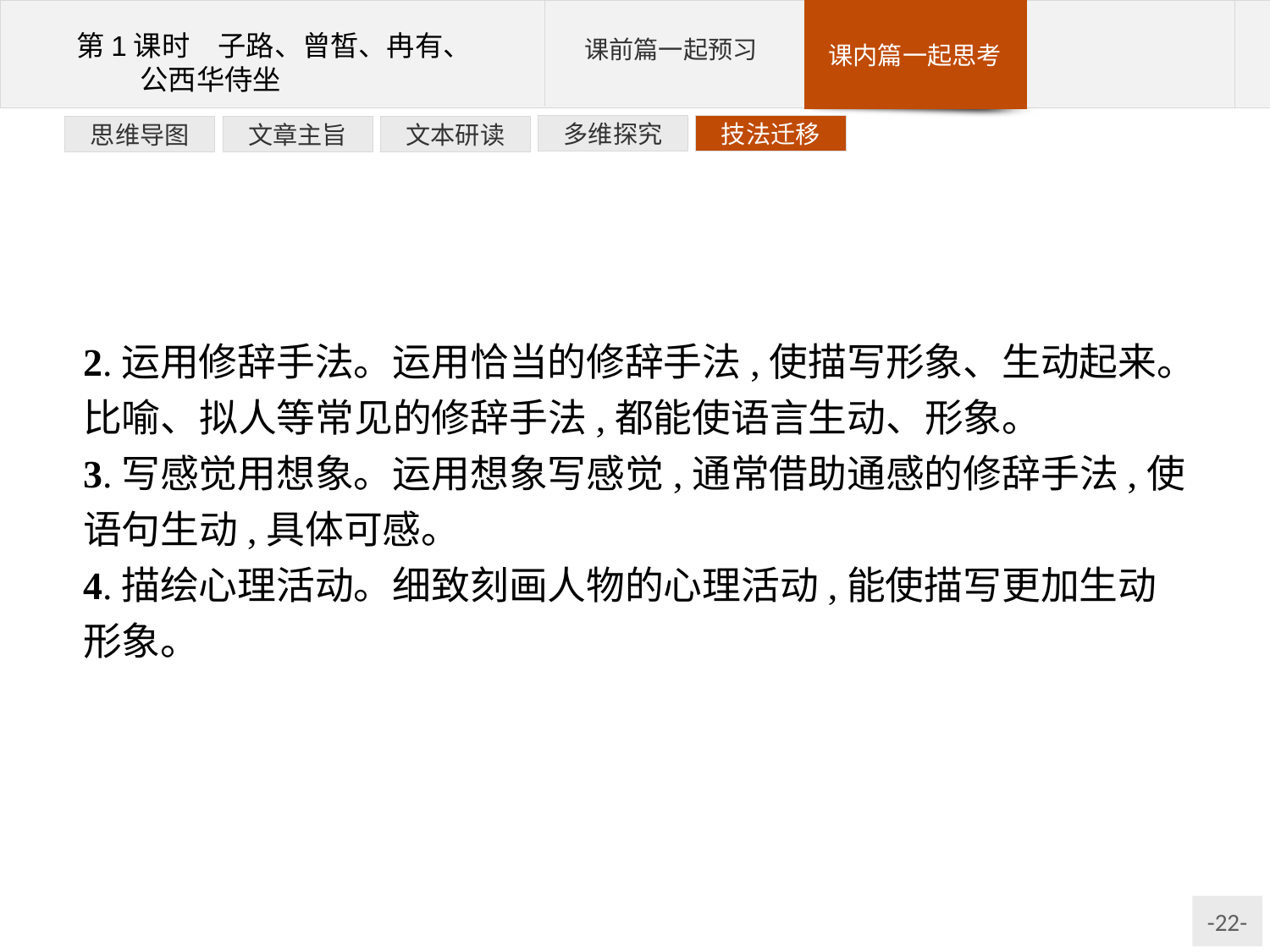

技法迁移
多维探究
文本研读
文章主旨
思维导图
2.运用修辞手法。运用恰当的修辞手法,使描写形象、生动起来。比喻、拟人等常见的修辞手法,都能使语言生动、形象。
3.写感觉用想象。运用想象写感觉,通常借助通感的修辞手法,使语句生动,具体可感。
4.描绘心理活动。细致刻画人物的心理活动,能使描写更加生动形象。